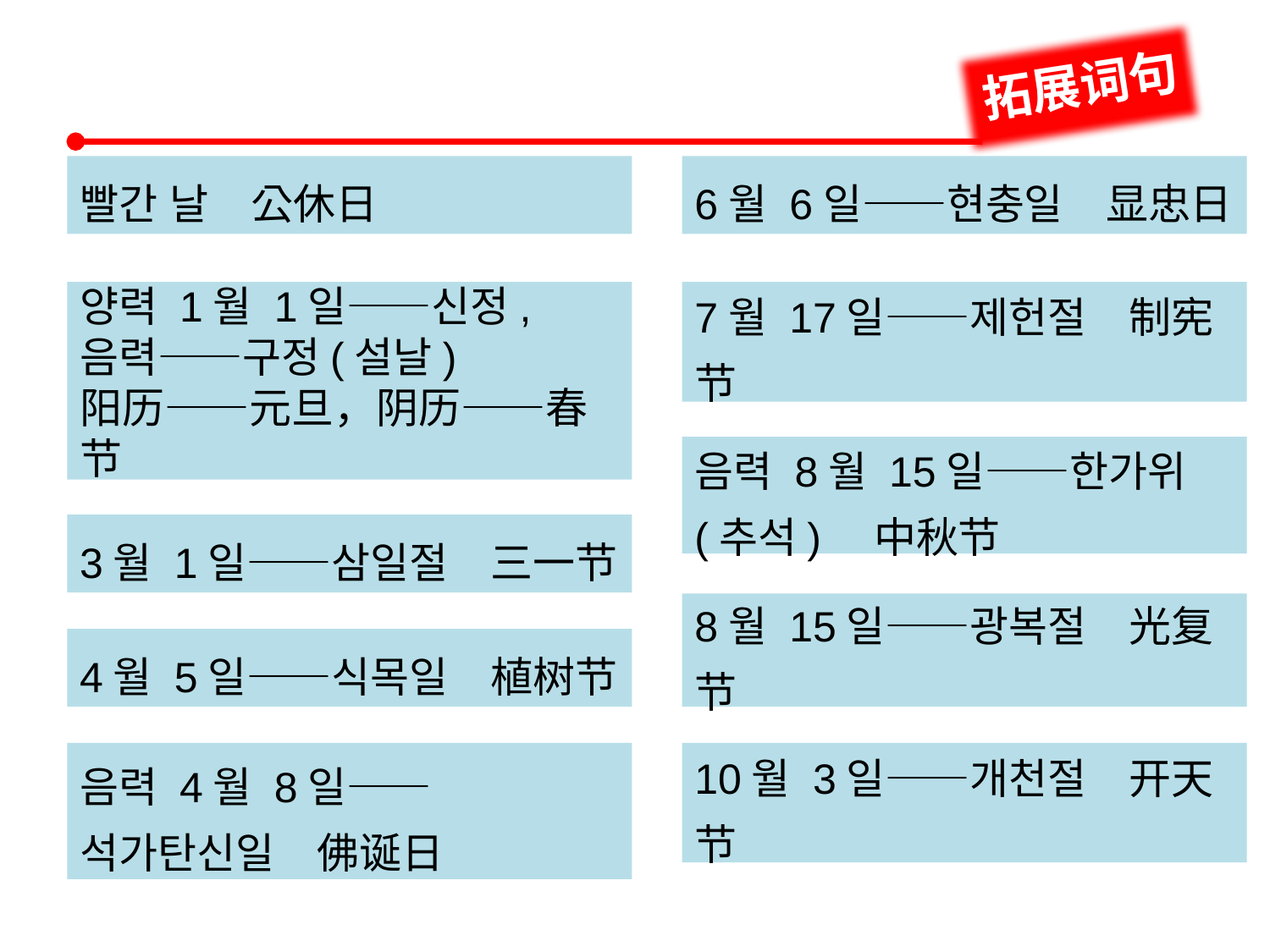

拓展词句
빨간 날　公休日
양력 1월 1일——신정, 음력——구정(설날)
阳历——元旦，阴历——春节
음력 4월 8일——석가탄신일　佛诞日
6월 6일——현충일　显忠日
7월 17일——제헌절　制宪节
음력 8월 15일——한가위(추석)　中秋节
3월 1일——삼일절　三一节
8월 15일——광복절　光复节
10월 3일——개천절　开天节
4월 5일——식목일　植树节